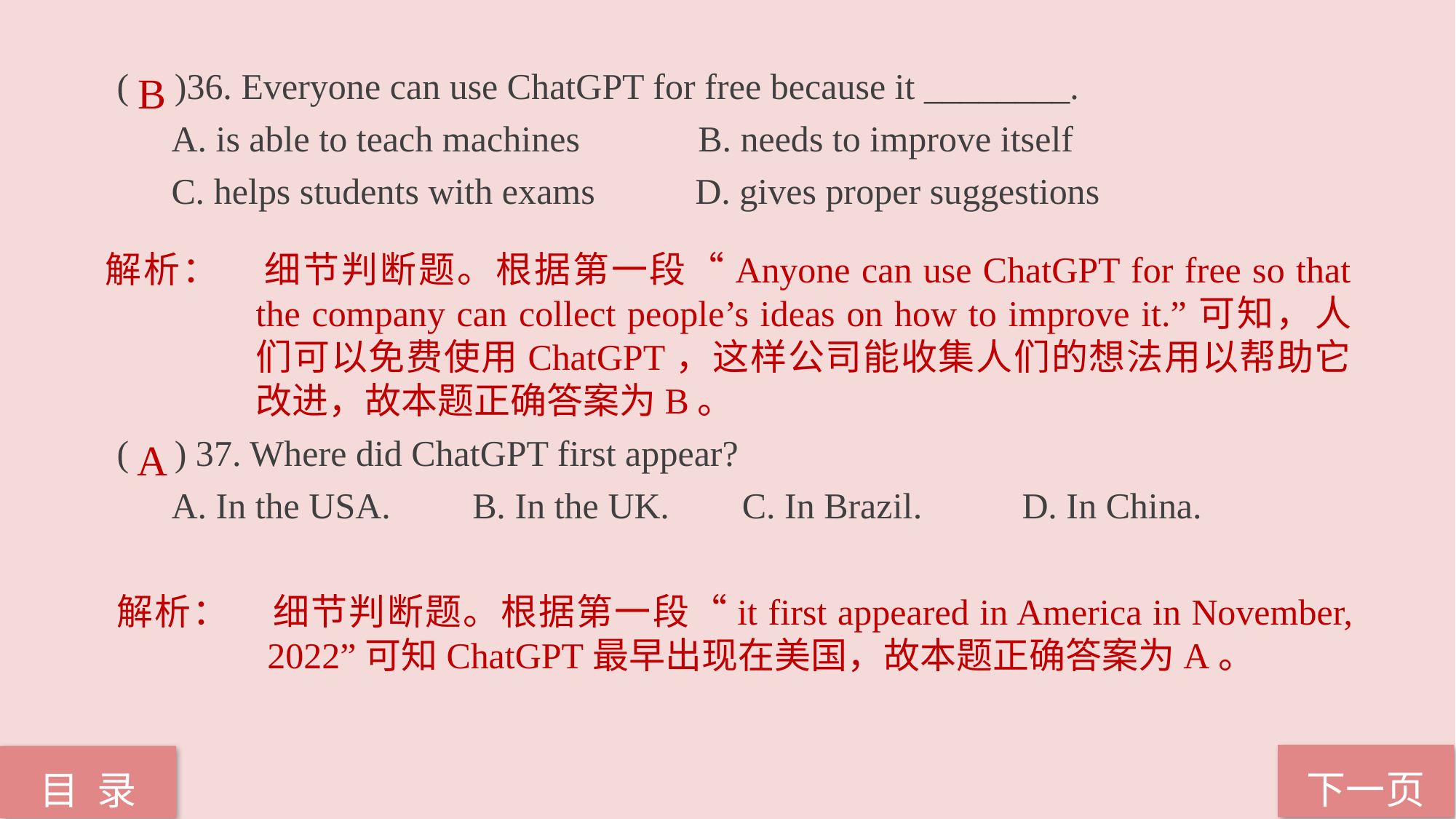

(     )36. Everyone can use ChatGPT for free because it ________.
A. is able to teach machines             B. needs to improve itself
C. helps students with exams           D. gives proper suggestions

(     ) 37. Where did ChatGPT first appear?
A. In the USA.         B. In the UK.        C. In Brazil.           D. In China.
B
解析：	细节判断题。根据第一段“Anyone can use ChatGPT for free so that the company can collect people’s ideas on how to improve it.”可知，人们可以免费使用ChatGPT，这样公司能收集人们的想法用以帮助它改进，故本题正确答案为B。
A
解析：	细节判断题。根据第一段“it first appeared in America in November, 2022”可知ChatGPT最早出现在美国，故本题正确答案为A。